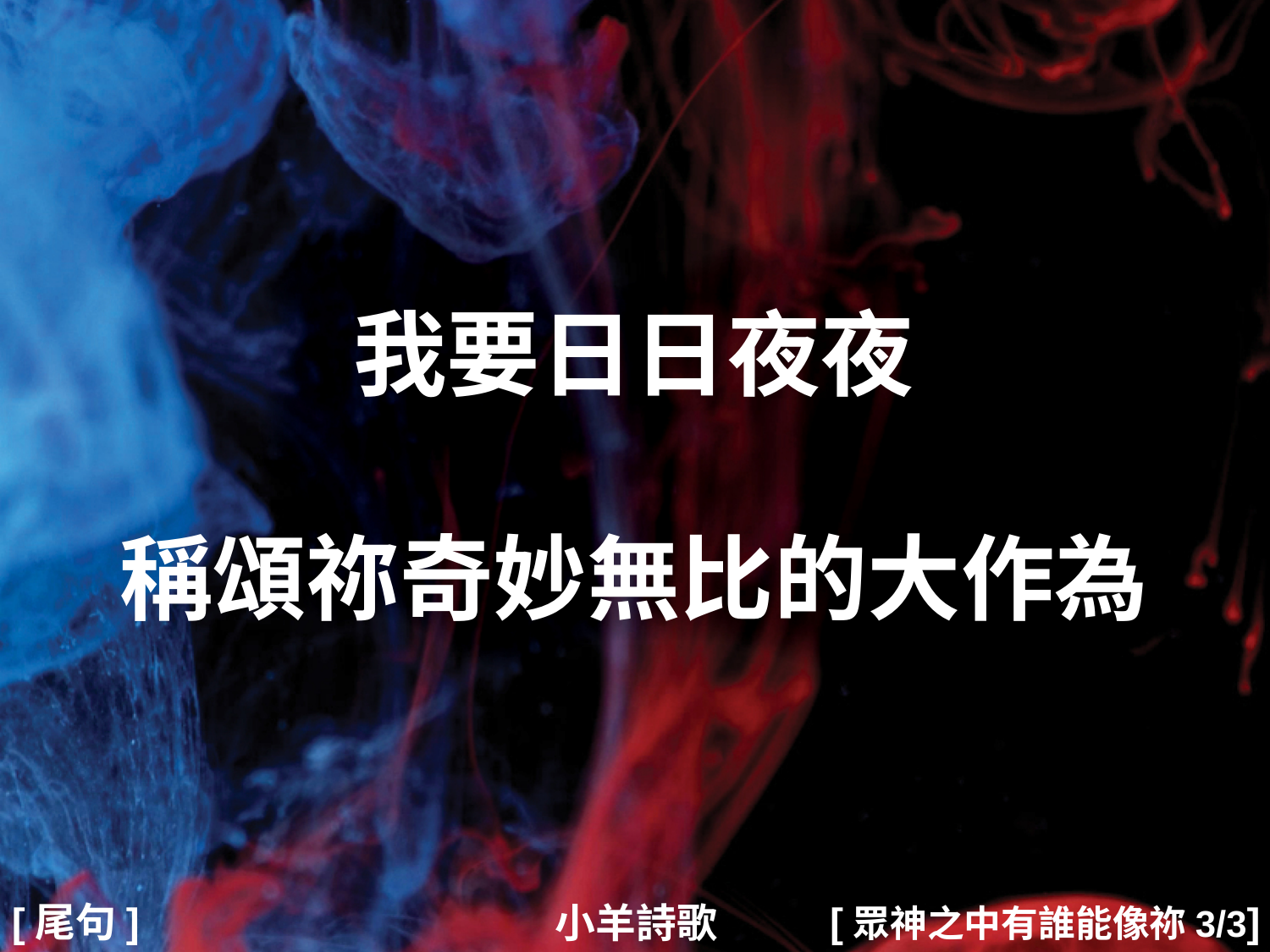

我要日日夜夜

稱頌祢奇妙無比的大作為

#

[尾句]
[眾神之中有誰能像祢3/3]
小羊詩歌